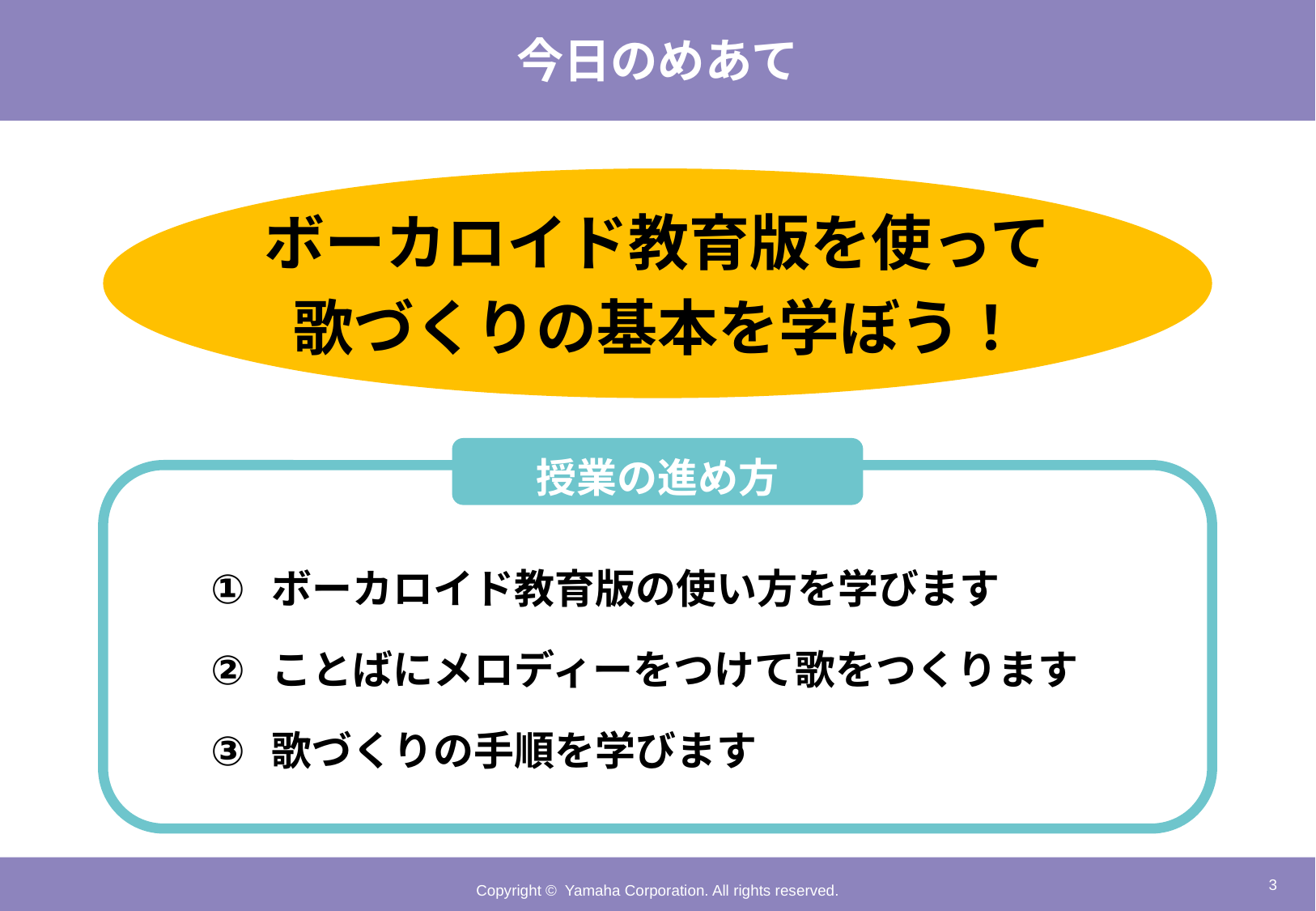

# 今日のめあて
ボーカロイド教育版を使って
歌づくりの基本を学ぼう！
授業の進め方
ボーカロイド教育版の使い方を学びます
ことばにメロディーをつけて歌をつくります
歌づくりの手順を学びます
3